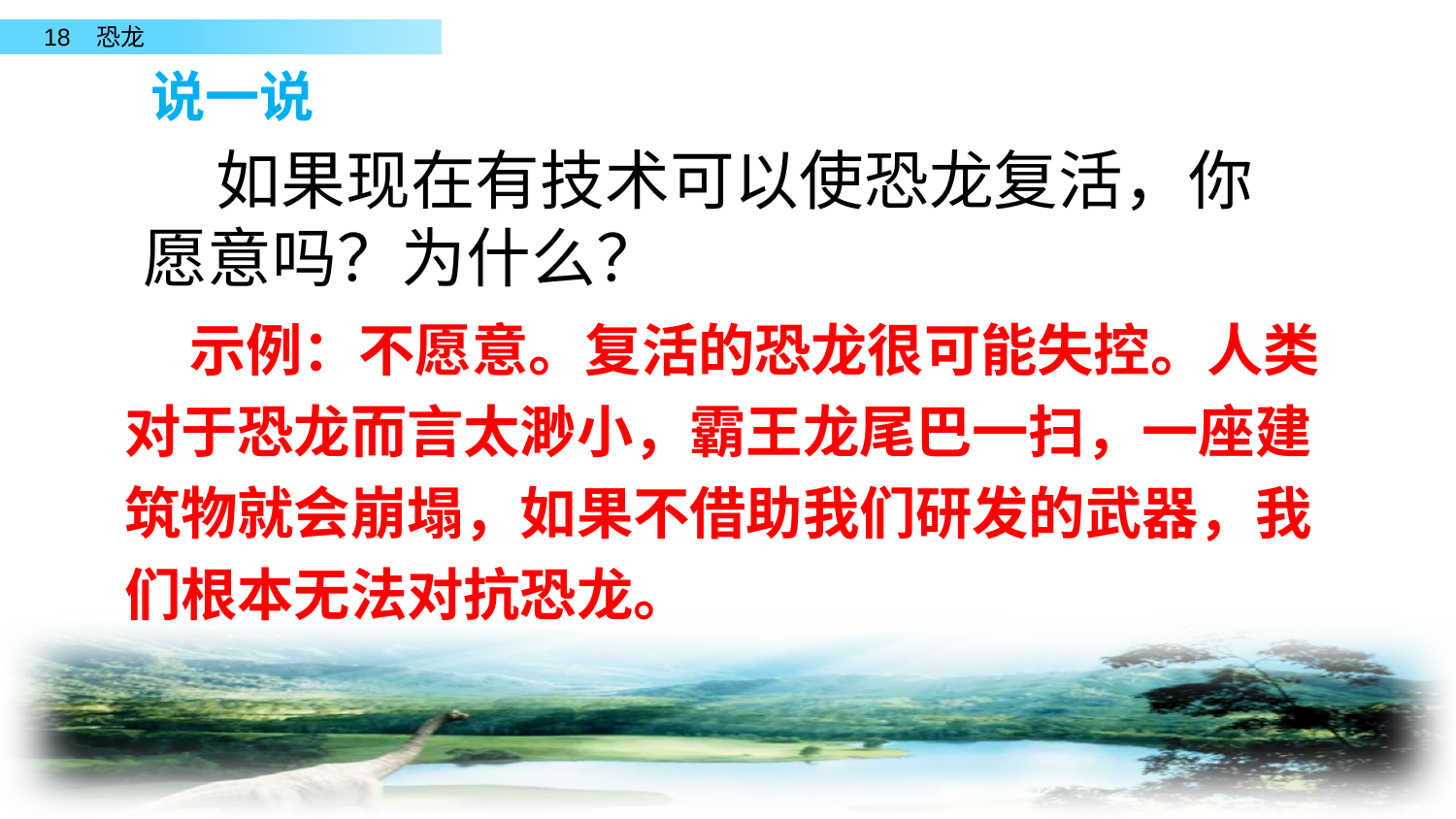

说一说
    如果现在有技术可以使恐龙复活，你愿意吗？为什么？
    示例：不愿意。复活的恐龙很可能失控。人类对于恐龙而言太渺小，霸王龙尾巴一扫，一座建筑物就会崩塌，如果不借助我们研发的武器，我们根本无法对抗恐龙。